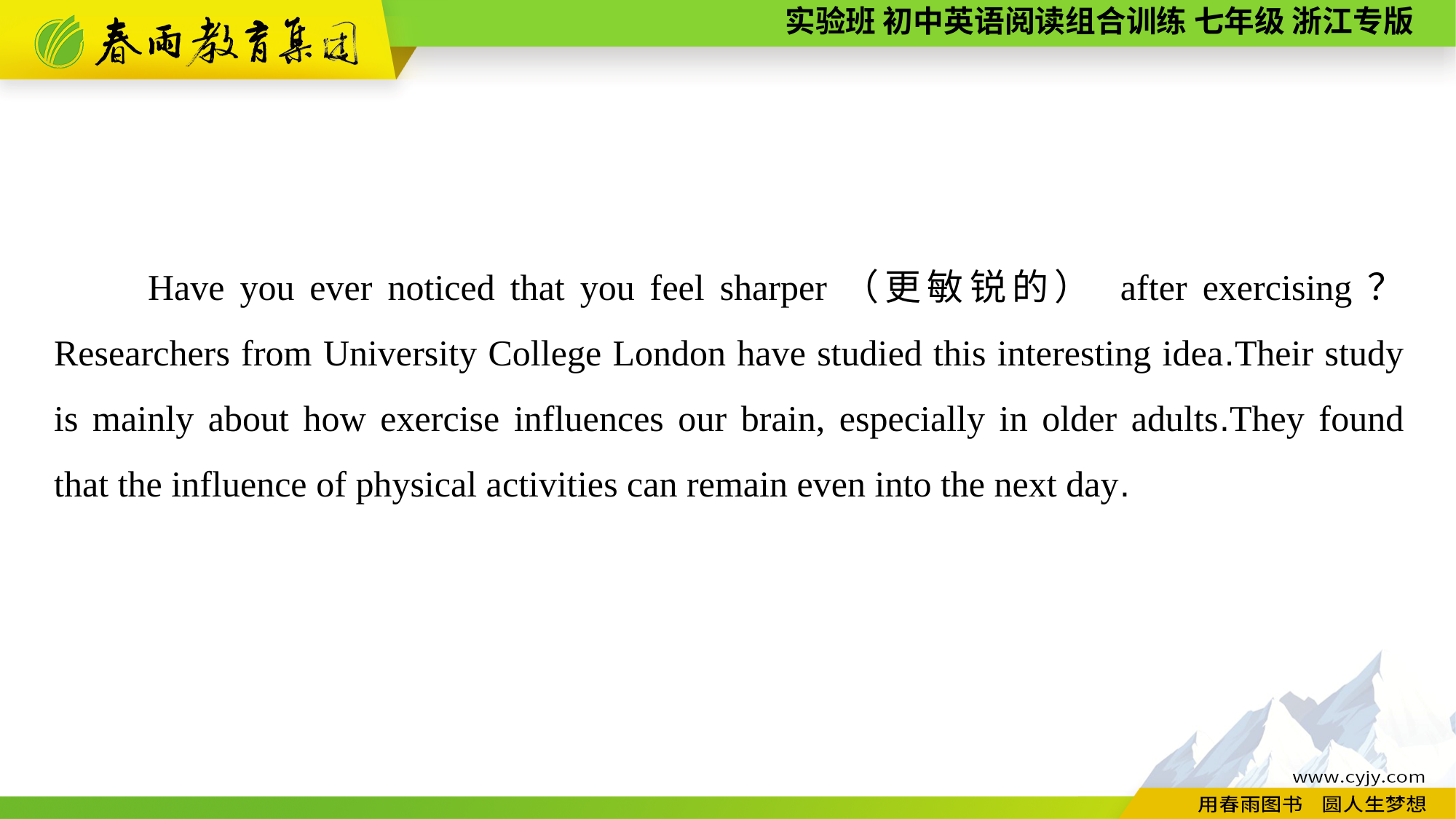

Have you ever noticed that you feel sharper（更敏锐的） after exercising？ Researchers from University College London have studied this interesting idea.Their study is mainly about how exercise influences our brain, especially in older adults.They found that the influence of physical activities can remain even into the next day.